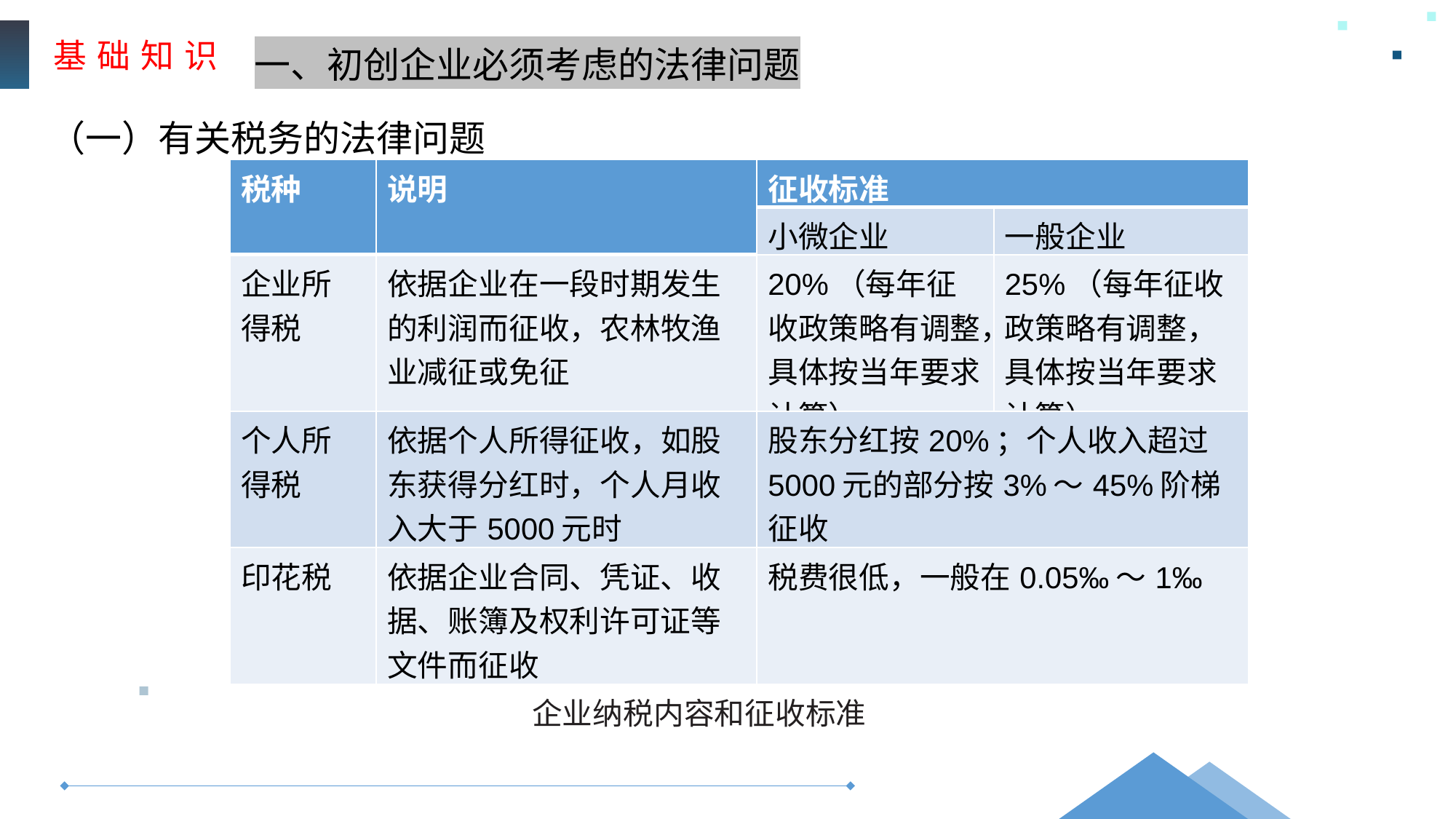

基 础 知 识

一、初创企业必须考虑的法律问题
（一）有关税务的法律问题
| 税种 | 说明 | 征收标准 |  |
| --- | --- | --- | --- |
|  |  | 小微企业 | 一般企业 |
| 企业所 得税 | 依据企业在一段时期发生的利润而征收，农林牧渔业减征或免征 | 20%（每年征收政策略有调整， 具体按当年要求计算） | 25%（每年征收政策略有调整， 具体按当年要求计算） |
| 个人所 得税 | 依据个人所得征收，如股东获得分红时，个人月收入大于5000元时 | 股东分红按20%；个人收入超过5000元的部分按3%～45%阶梯征收 |  |
| 印花税 | 依据企业合同、凭证、收 据、账簿及权利许可证等文件而征收 | 税费很低，一般在0.05‰～1‰ |  |

企业纳税内容和征收标准